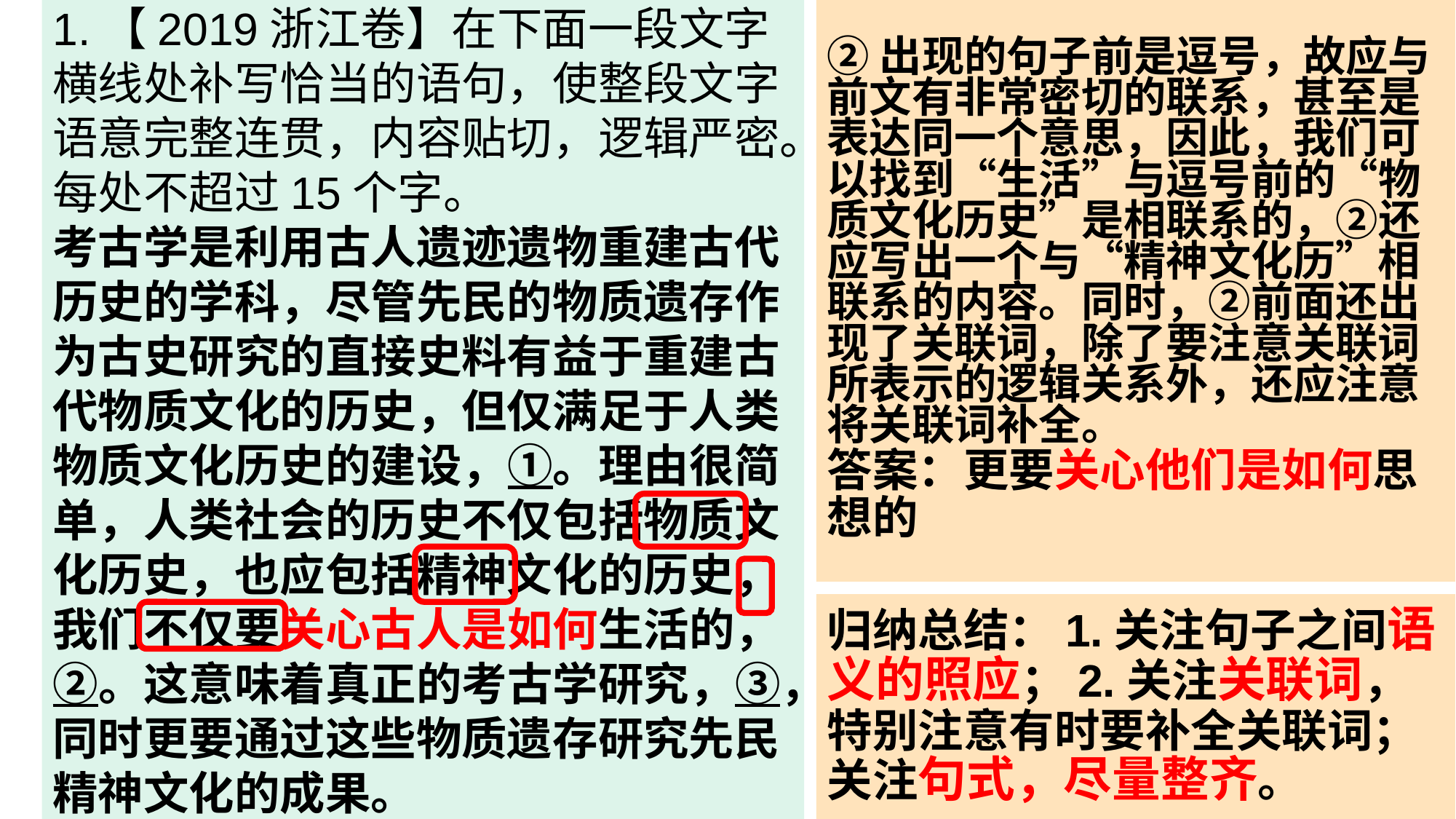

1.【2019浙江卷】在下面一段文字横线处补写恰当的语句，使整段文字语意完整连贯，内容贴切，逻辑严密。每处不超过15个字。
考古学是利用古人遗迹遗物重建古代历史的学科，尽管先民的物质遗存作为古史研究的直接史料有益于重建古代物质文化的历史，但仅满足于人类物质文化历史的建设，①。理由很简单，人类社会的历史不仅包括物质文化历史，也应包括精神文化的历史，我们不仅要关心古人是如何生活的，②。这意味着真正的考古学研究，③，同时更要通过这些物质遗存研究先民精神文化的成果。
②出现的句子前是逗号，故应与前文有非常密切的联系，甚至是表达同一个意思，因此，我们可以找到“生活”与逗号前的“物质文化历史”是相联系的，②还应写出一个与“精神文化历”相联系的内容。同时，②前面还出现了关联词，除了要注意关联词所表示的逻辑关系外，还应注意将关联词补全。
答案：更要关心他们是如何思想的

归纳总结：1.关注句子之间语义的照应；2.关注关联词，特别注意有时要补全关联词；关注句式，尽量整齐。